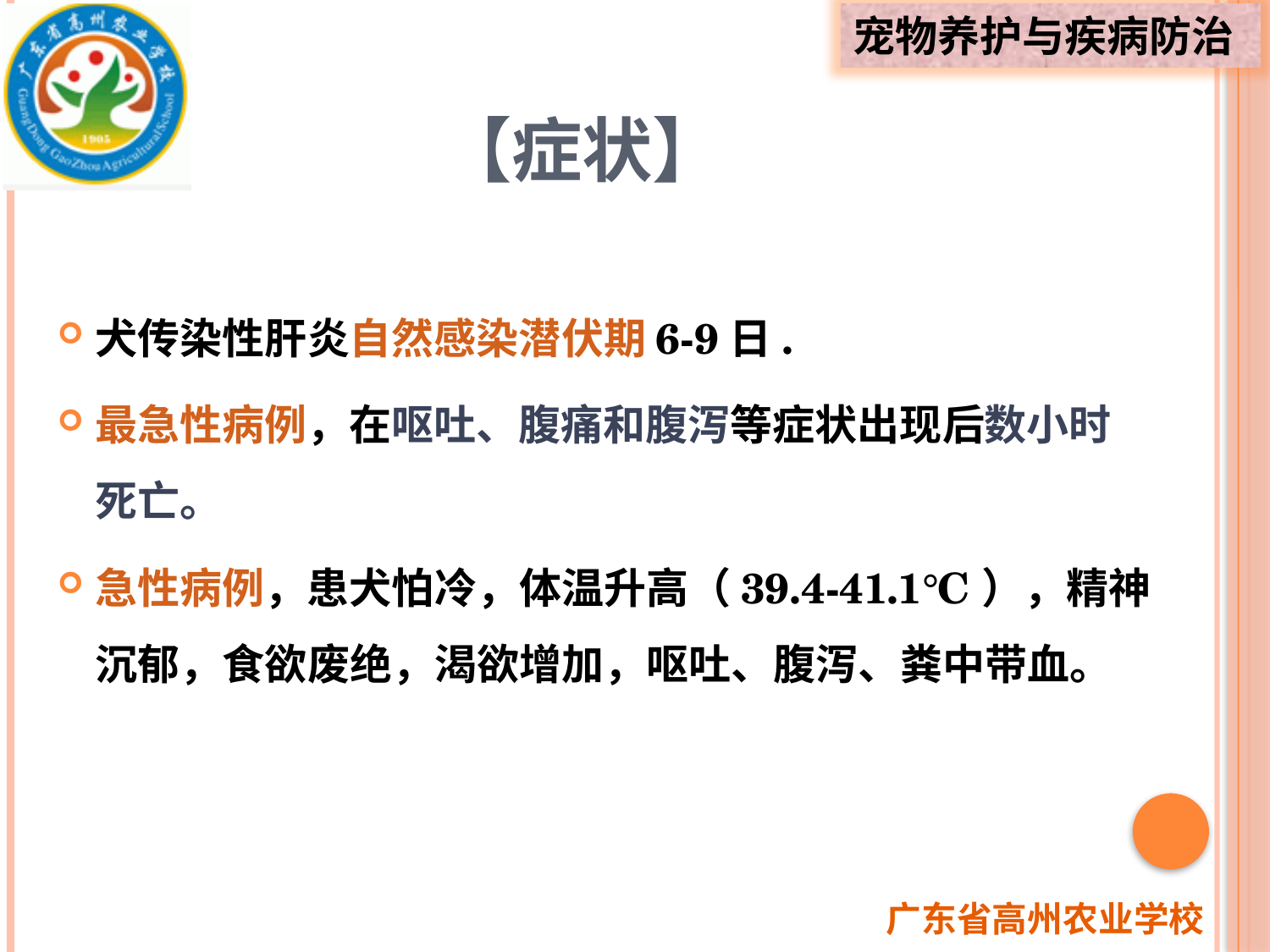

# 【症状】
犬传染性肝炎自然感染潜伏期6-9日.
最急性病例，在呕吐、腹痛和腹泻等症状出现后数小时死亡。
急性病例，患犬怕冷，体温升高（39.4-41.1℃），精神沉郁，食欲废绝，渴欲增加，呕吐、腹泻、粪中带血。